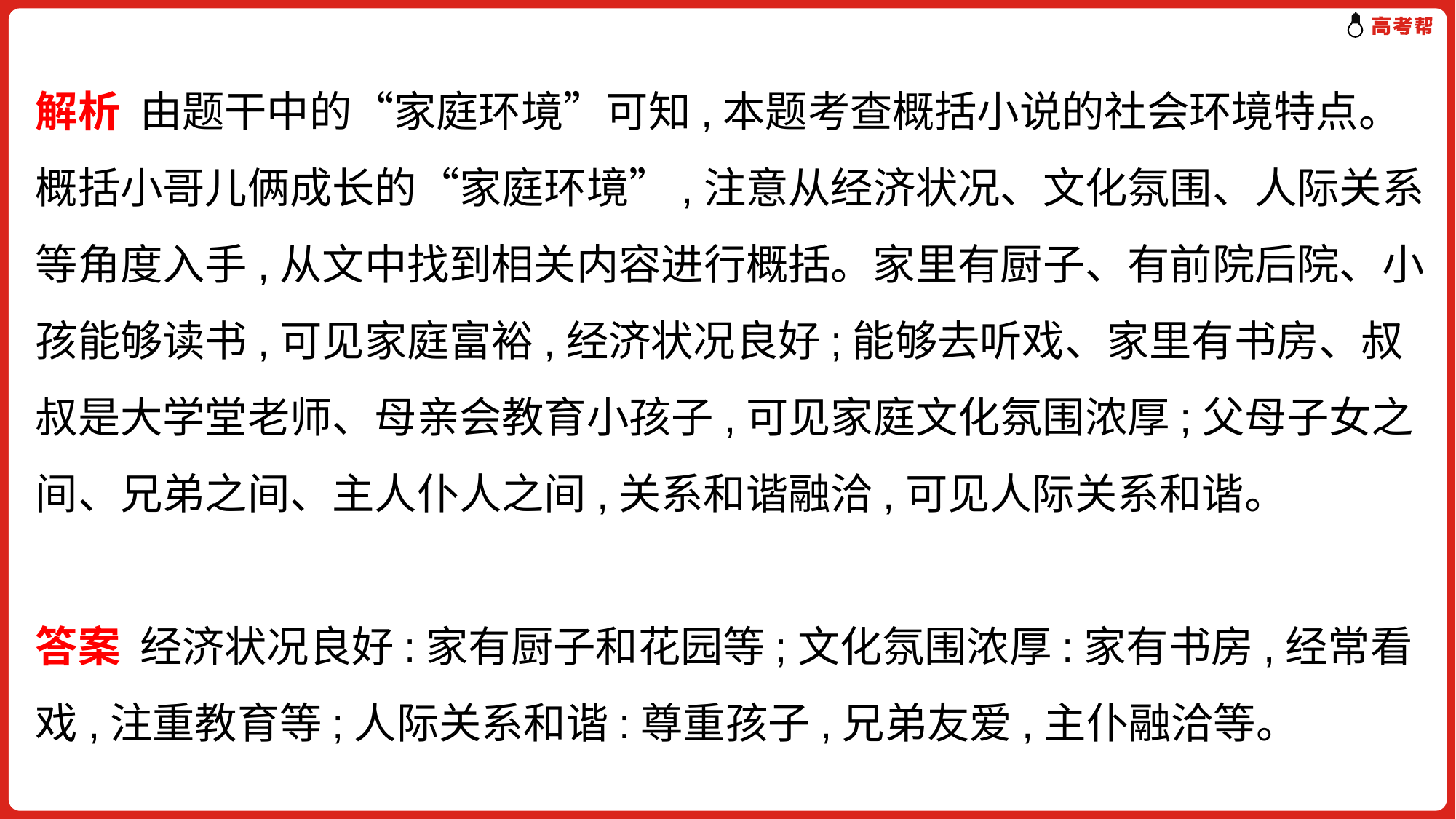

解析  由题干中的“家庭环境”可知,本题考查概括小说的社会环境特点。概括小哥儿俩成长的“家庭环境”,注意从经济状况、文化氛围、人际关系等角度入手,从文中找到相关内容进行概括。家里有厨子、有前院后院、小孩能够读书,可见家庭富裕,经济状况良好;能够去听戏、家里有书房、叔叔是大学堂老师、母亲会教育小孩子,可见家庭文化氛围浓厚;父母子女之间、兄弟之间、主人仆人之间,关系和谐融洽,可见人际关系和谐。

答案  经济状况良好:家有厨子和花园等;文化氛围浓厚:家有书房,经常看戏,注重教育等;人际关系和谐:尊重孩子,兄弟友爱,主仆融洽等。